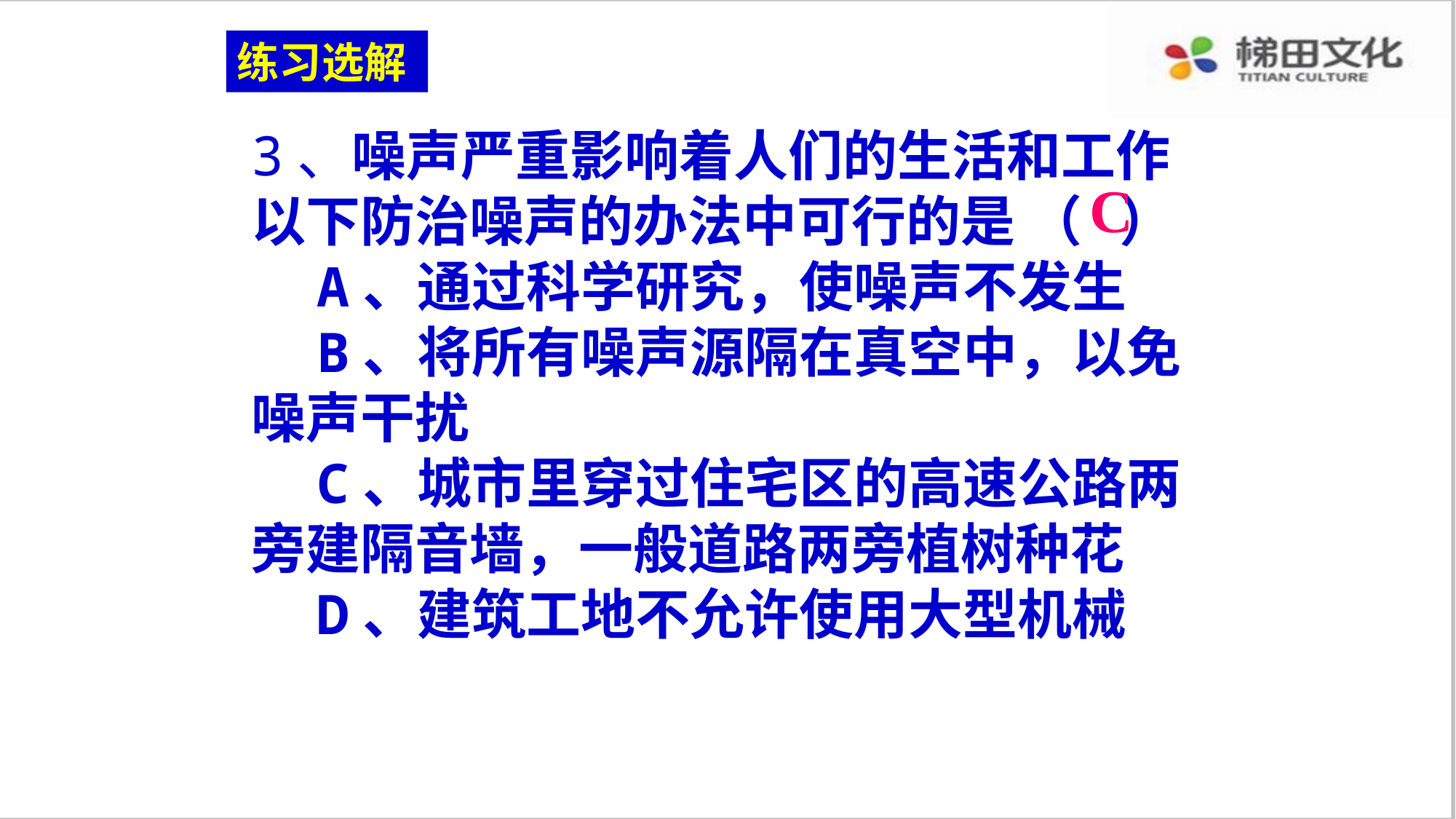

练习选解
3、噪声严重影响着人们的生活和工作
以下防治噪声的办法中可行的是 （   ）
  A、通过科学研究，使噪声不发生
  B、将所有噪声源隔在真空中，以免
噪声干扰
  C、城市里穿过住宅区的高速公路两
旁建隔音墙，一般道路两旁植树种花
  D、建筑工地不允许使用大型机械
C